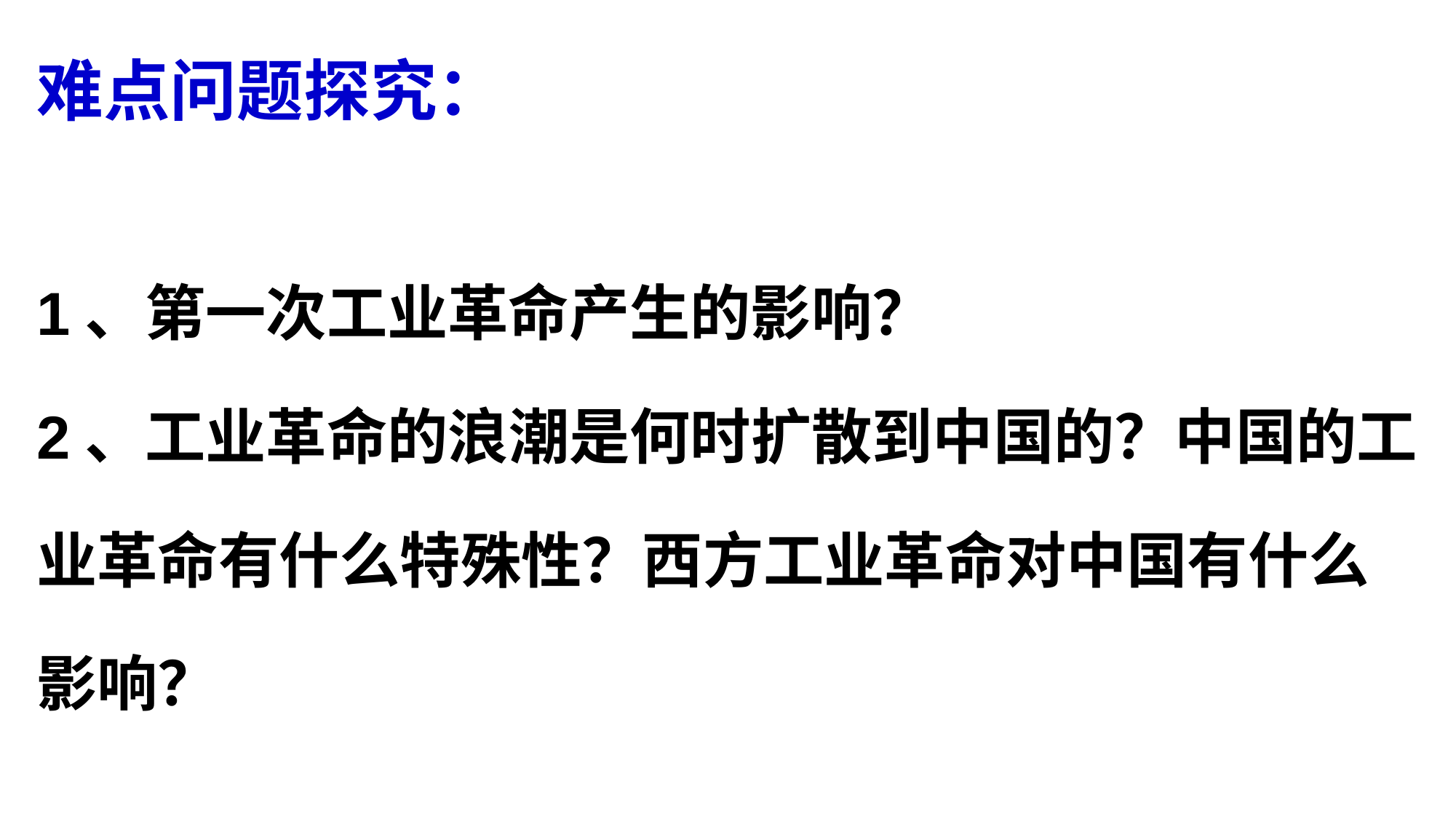

难点问题探究：

1、第一次工业革命产生的影响？
2、工业革命的浪潮是何时扩散到中国的？中国的工业革命有什么特殊性？西方工业革命对中国有什么影响？